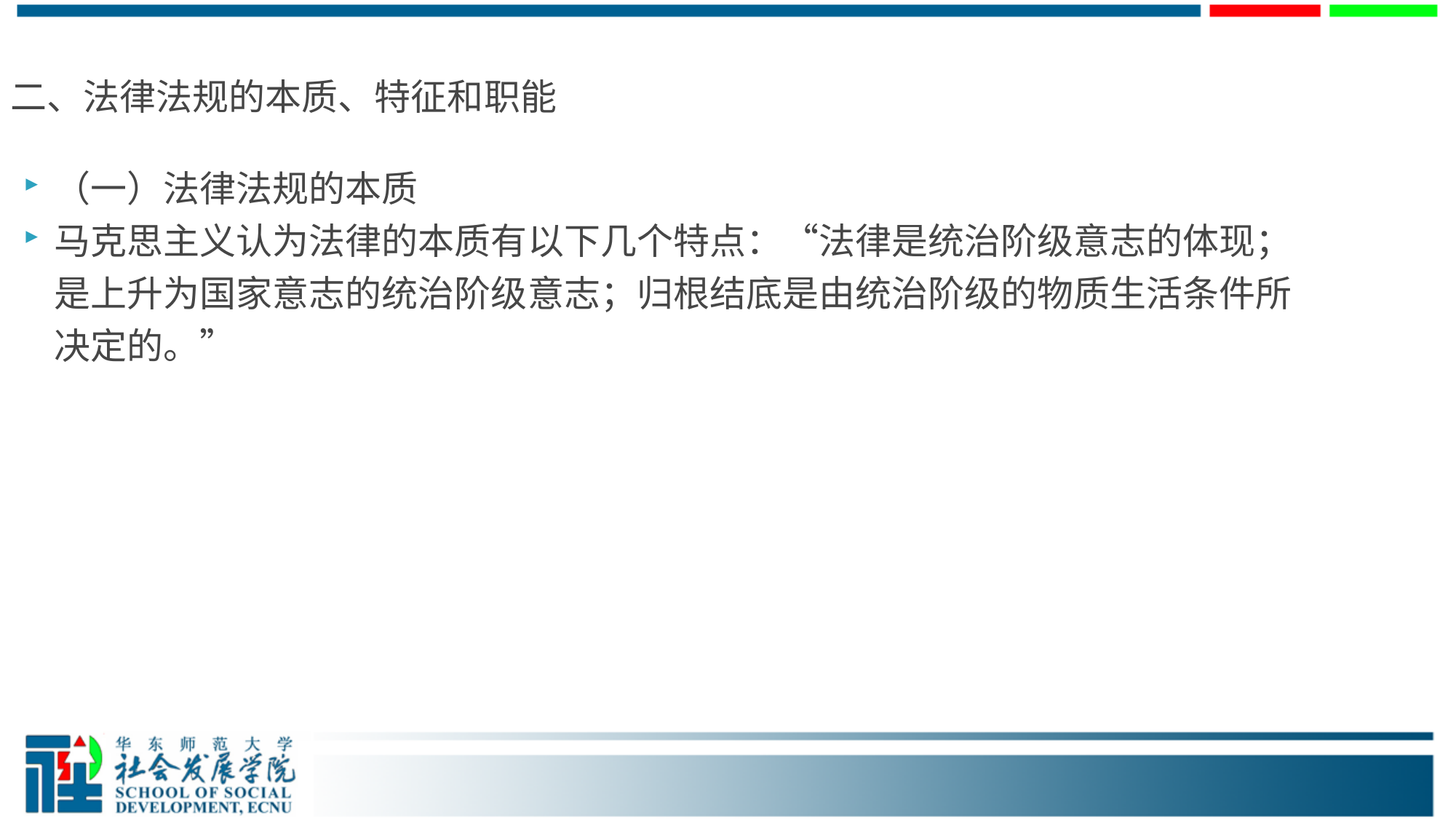

二、法律法规的本质、特征和职能
（一）法律法规的本质
马克思主义认为法律的本质有以下几个特点：“法律是统治阶级意志的体现；是上升为国家意志的统治阶级意志；归根结底是由统治阶级的物质生活条件所决定的。”